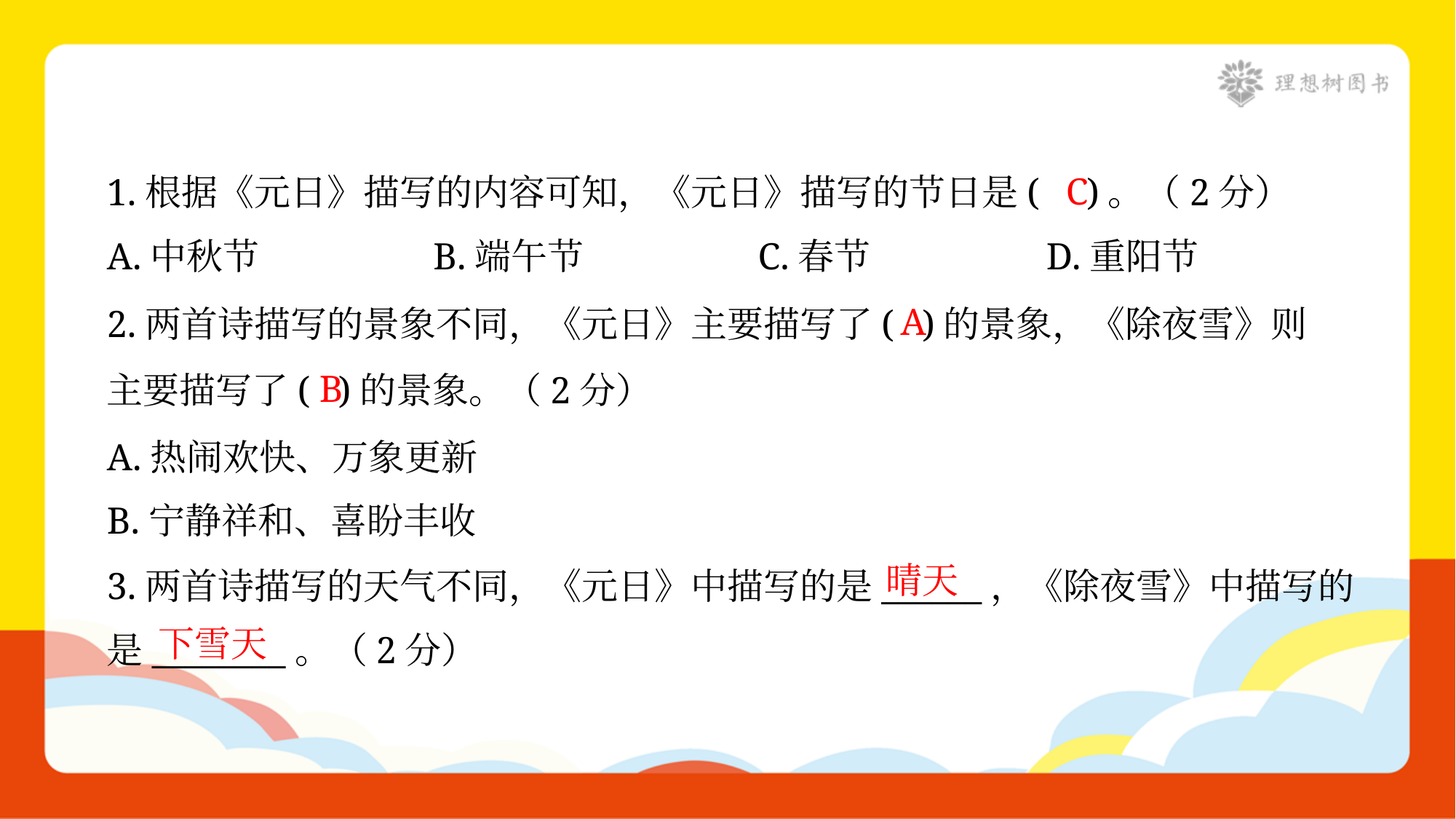

C
1.根据《元日》描写的内容可知，《元日》描写的节日是(     )。（2分）
A.中秋节	B.端午节	C.春节	D.重阳节
2.两首诗描写的景象不同，《元日》主要描写了(   )的景象，《除夜雪》则
主要描写了(   )的景象。（2分）
A.热闹欢快、万象更新
B.宁静祥和、喜盼丰收
A
B
晴天
3.两首诗描写的天气不同，《元日》中描写的是______，《除夜雪》中描写的
是________。（2分）
下雪天